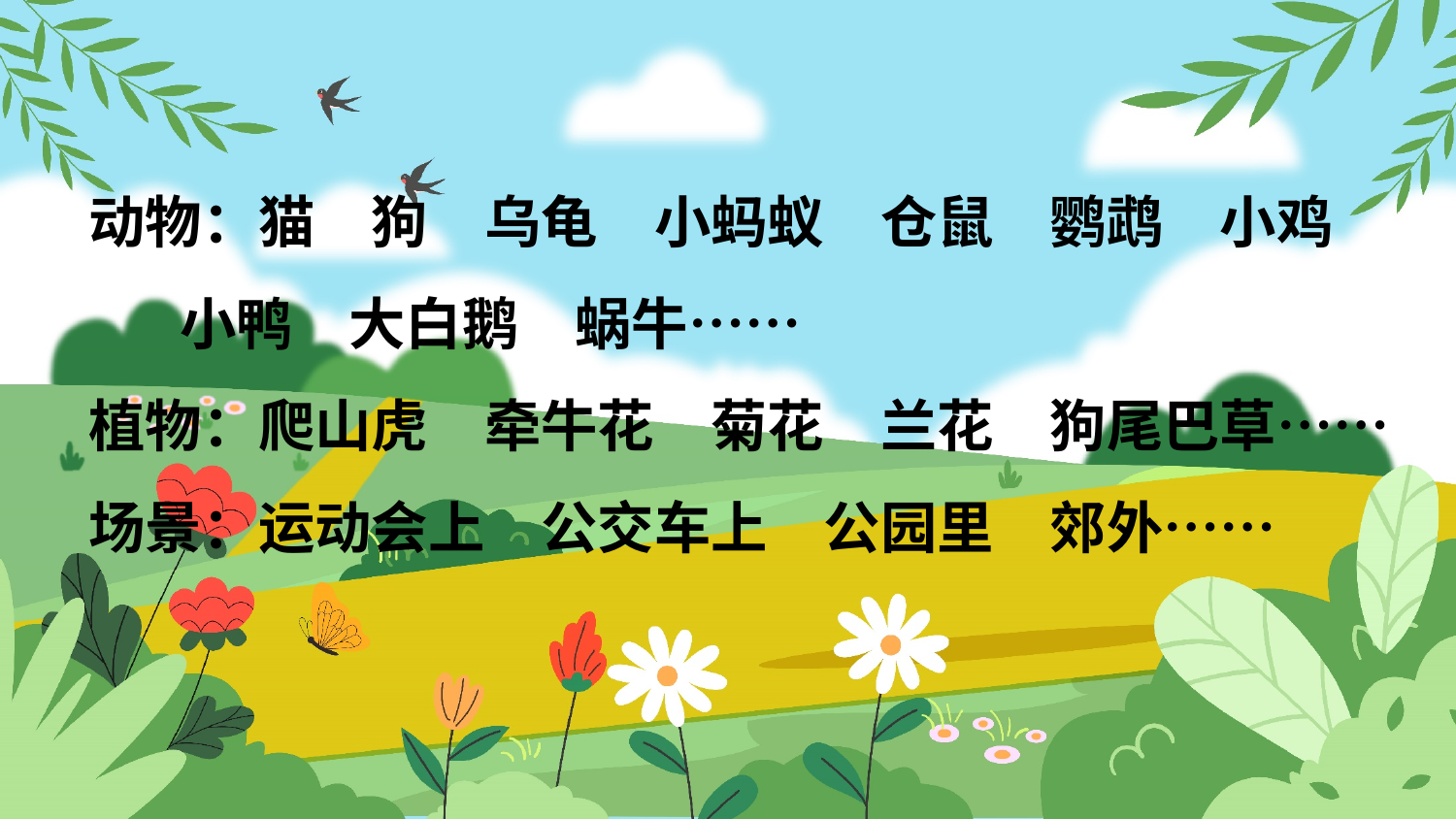

动物：猫　狗　乌龟　小蚂蚁　仓鼠　鹦鹉　小鸡
      小鸭　大白鹅　蜗牛……
植物：爬山虎　牵牛花　菊花　兰花　狗尾巴草……
场景：运动会上　公交车上　公园里　郊外……